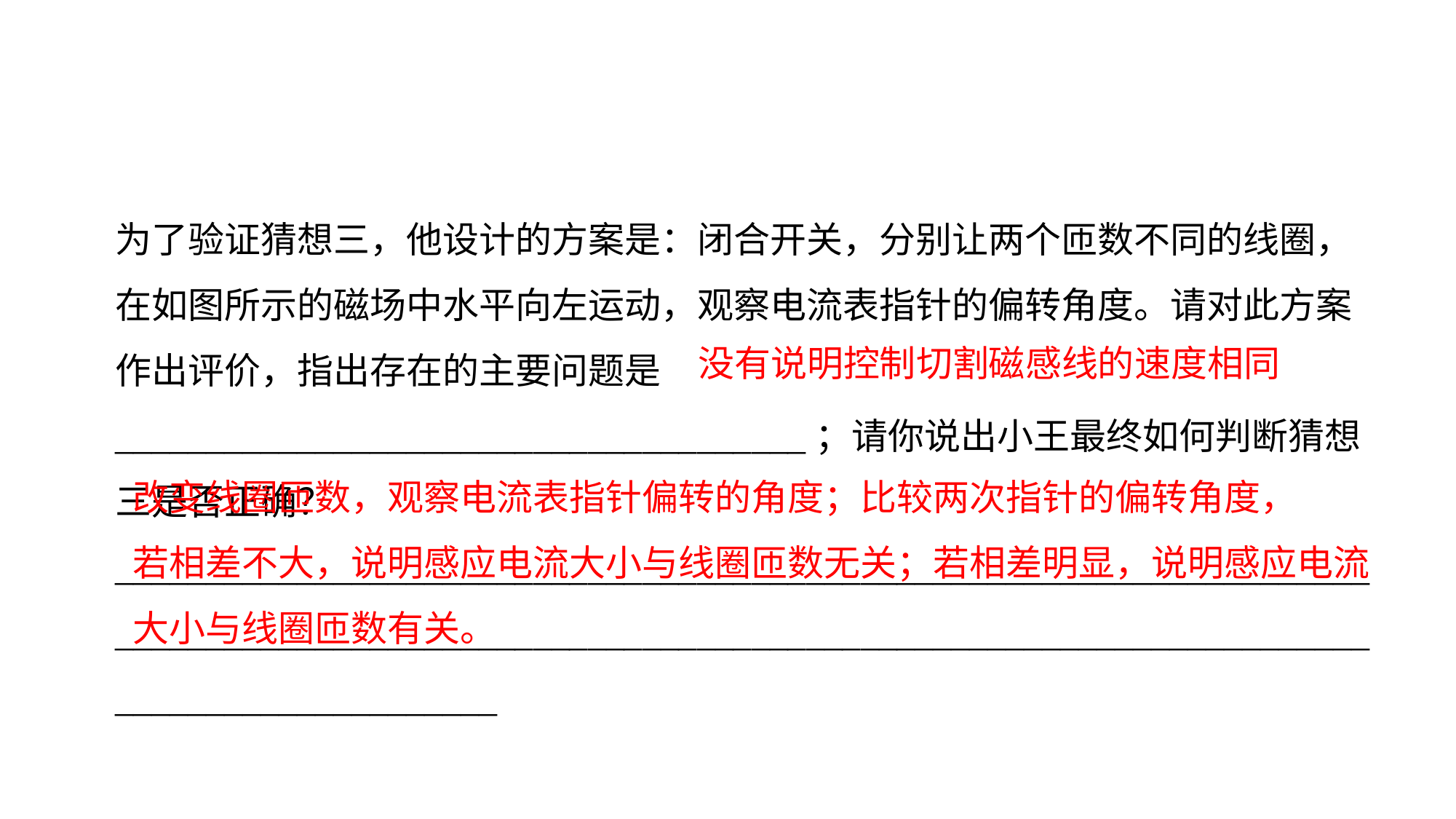

为了验证猜想三，他设计的方案是：闭合开关，分别让两个匝数不同的线圈，在如图所示的磁场中水平向左运动，观察电流表指针的偏转角度。请对此方案作出评价，指出存在的主要问题是______________________________________；请你说出小王最终如何判断猜想三是否正确？_______________________________________________________________________________________________________________________________________________________________
没有说明控制切割磁感线的速度相同
改变线圈匝数，观察电流表指针偏转的角度；比较两次指针的偏转角度，
若相差不大，说明感应电流大小与线圈匝数无关；若相差明显，说明感应电流
大小与线圈匝数有关。